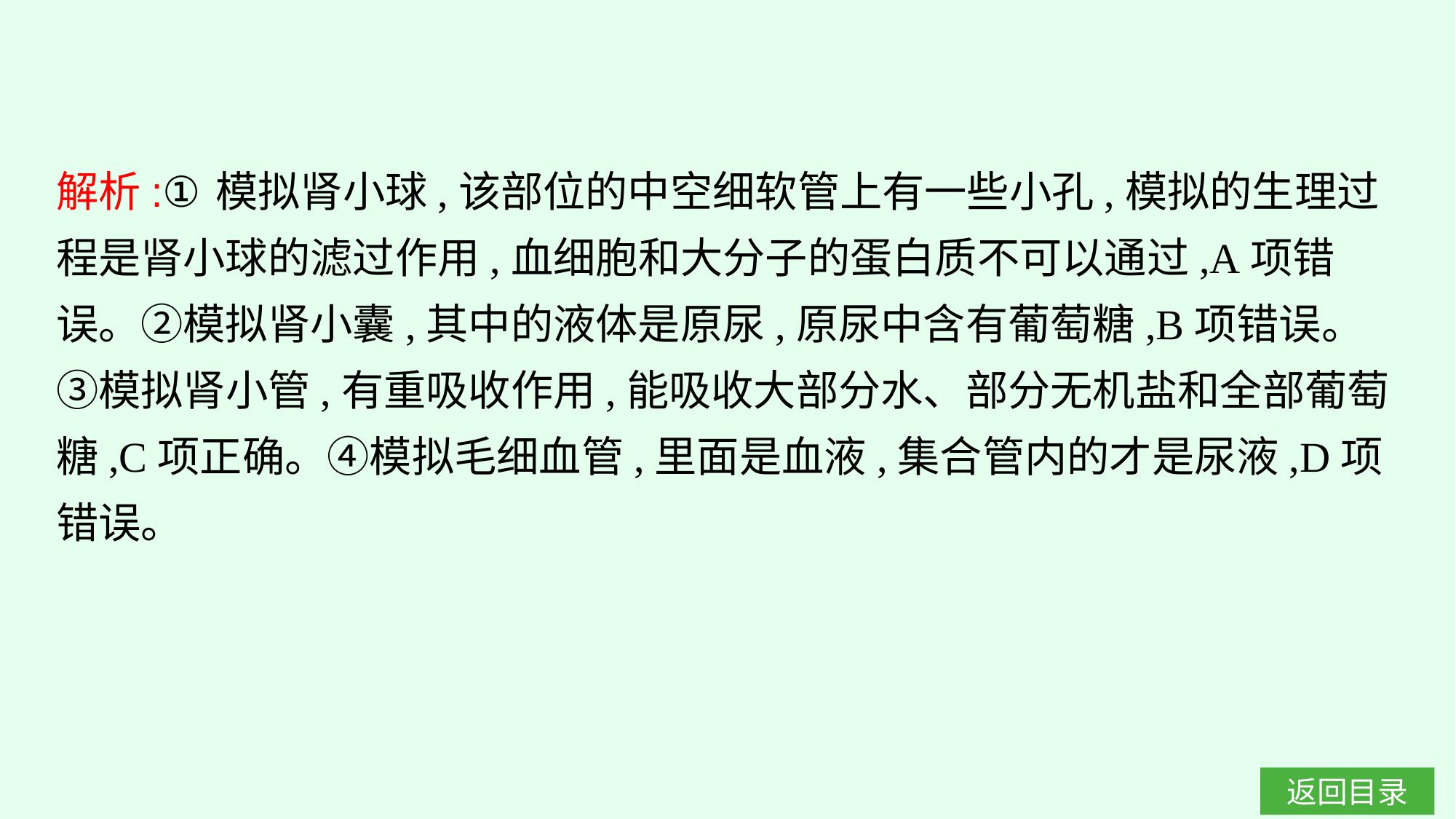

解析:①模拟肾小球,该部位的中空细软管上有一些小孔,模拟的生理过程是肾小球的滤过作用,血细胞和大分子的蛋白质不可以通过,A项错误。②模拟肾小囊,其中的液体是原尿,原尿中含有葡萄糖,B项错误。③模拟肾小管,有重吸收作用,能吸收大部分水、部分无机盐和全部葡萄糖,C项正确。④模拟毛细血管,里面是血液,集合管内的才是尿液,D项错误。